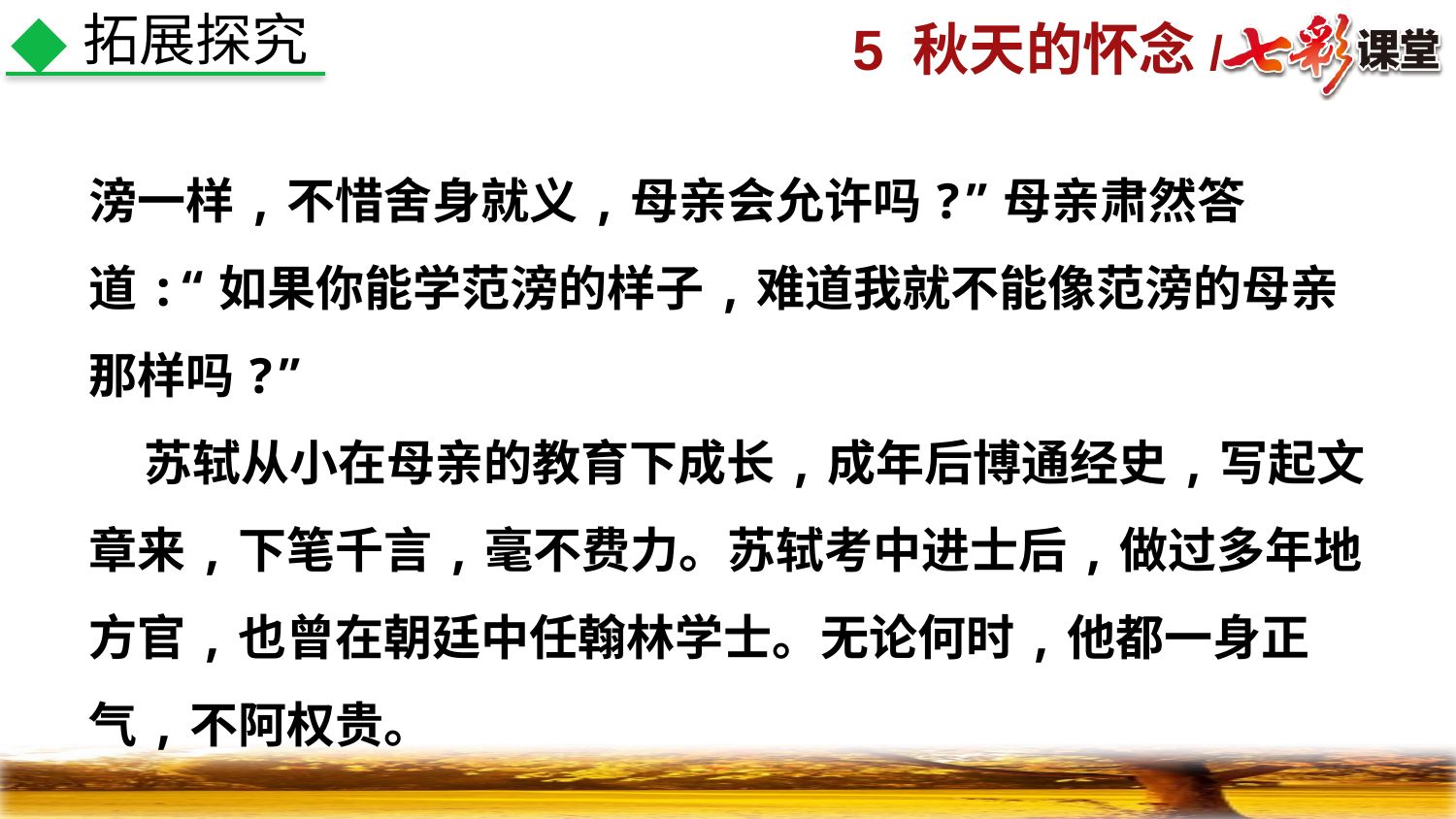

拓展探究

滂一样,不惜舍身就义,母亲会允许吗?”母亲肃然答道:“如果你能学范滂的样子,难道我就不能像范滂的母亲那样吗?”
    苏轼从小在母亲的教育下成长,成年后博通经史,写起文章来,下笔千言,毫不费力。苏轼考中进士后,做过多年地方官,也曾在朝廷中任翰林学士。无论何时,他都一身正气,不阿权贵。